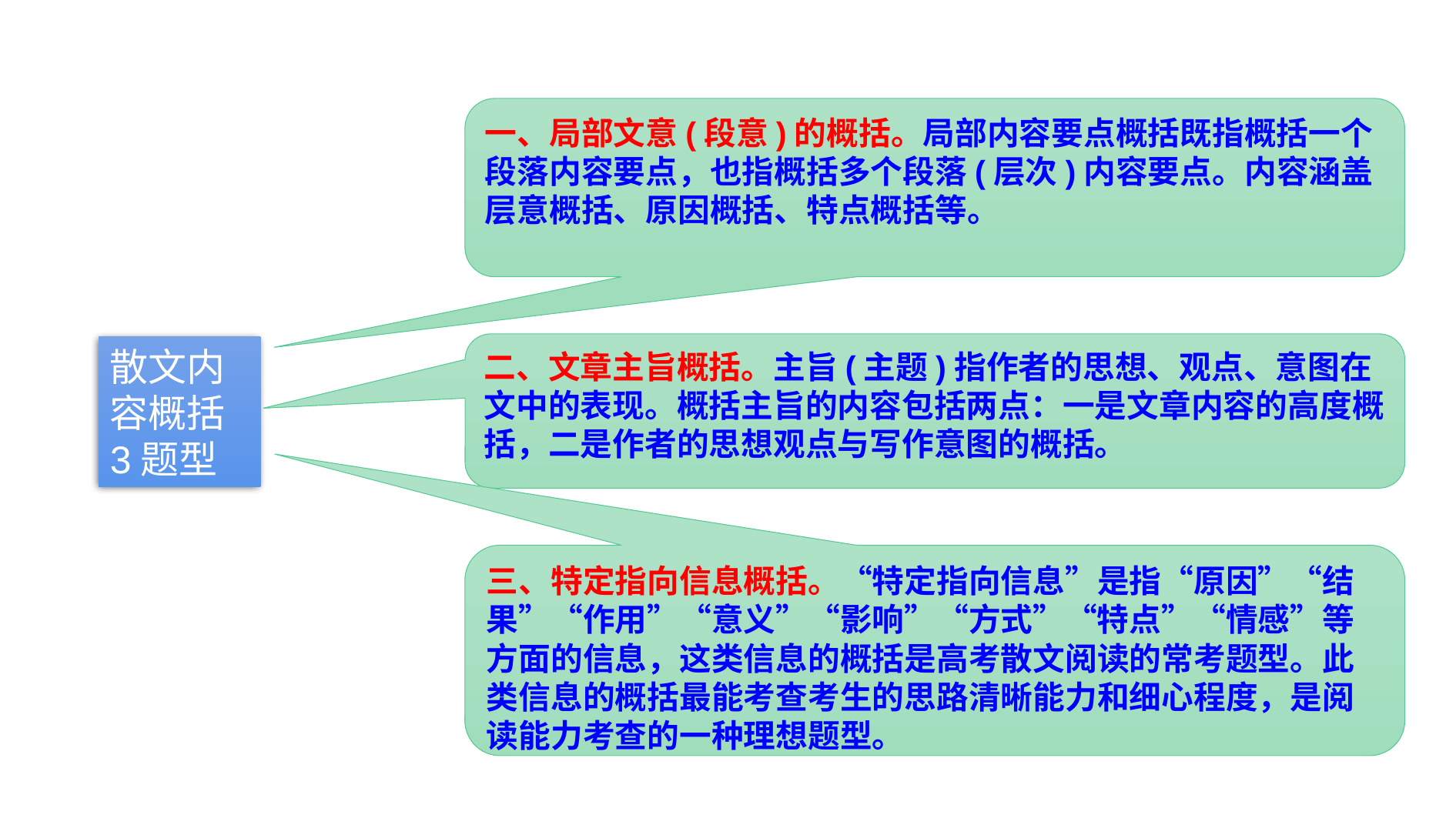

一、局部文意(段意)的概括。局部内容要点概括既指概括一个段落内容要点，也指概括多个段落(层次)内容要点。内容涵盖层意概括、原因概括、特点概括等。
二、文章主旨概括。主旨(主题)指作者的思想、观点、意图在文中的表现。概括主旨的内容包括两点：一是文章内容的高度概括，二是作者的思想观点与写作意图的概括。
散文内容概括3题型
三、特定指向信息概括。“特定指向信息”是指“原因”“结果”“作用”“意义”“影响”“方式”“特点”“情感”等方面的信息，这类信息的概括是高考散文阅读的常考题型。此类信息的概括最能考查考生的思路清晰能力和细心程度，是阅读能力考查的一种理想题型。